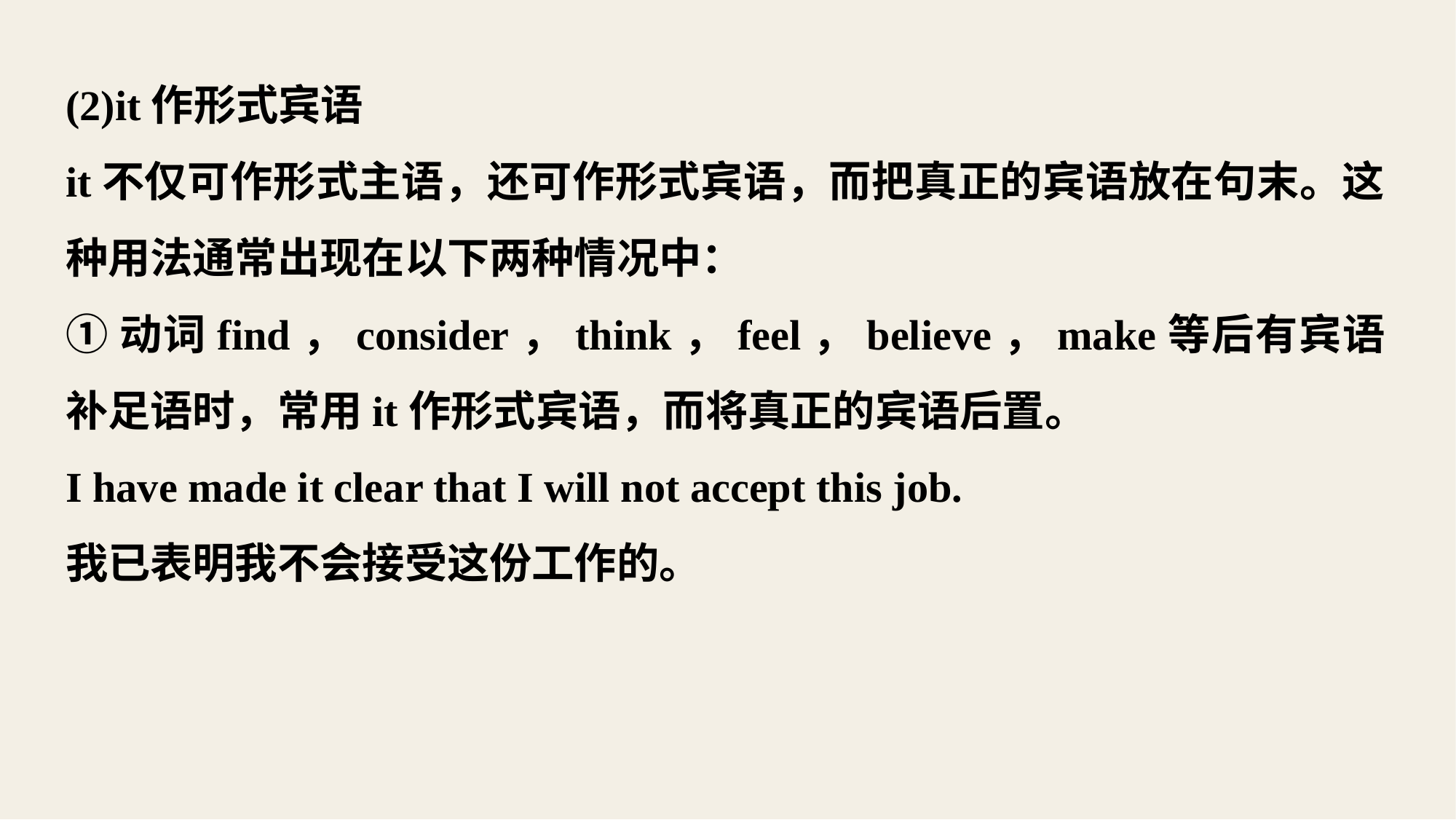

(2)it作形式宾语
it不仅可作形式主语，还可作形式宾语，而把真正的宾语放在句末。这种用法通常出现在以下两种情况中：
①动词find，consider，think，feel，believe，make等后有宾语补足语时，常用it作形式宾语，而将真正的宾语后置。
I have made it clear that I will not accept this job.
我已表明我不会接受这份工作的。